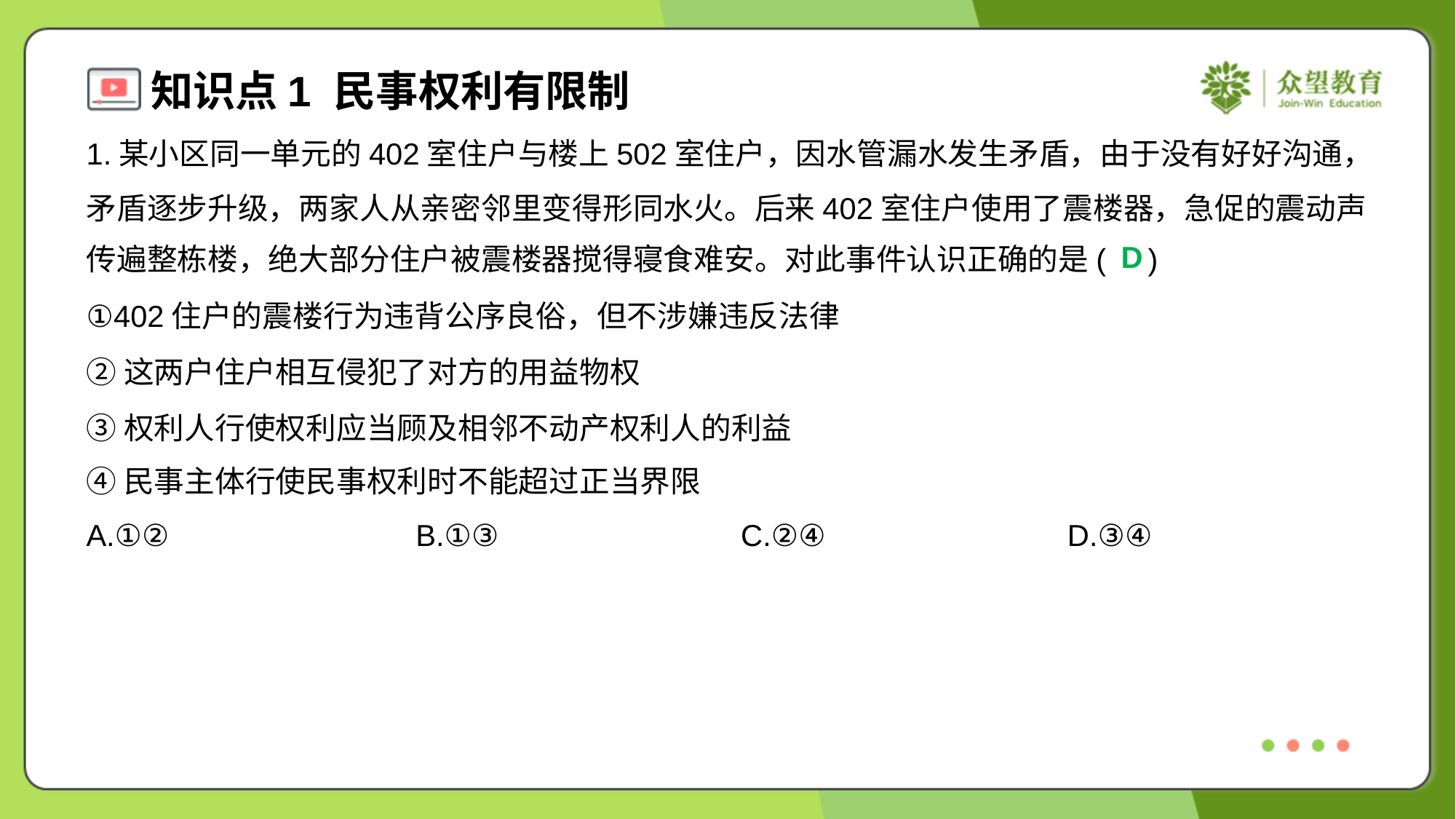

1.某小区同一单元的402室住户与楼上502室住户，因水管漏水发生矛盾，由于没有好好沟通，
矛盾逐步升级，两家人从亲密邻里变得形同水火。后来402室住户使用了震楼器，急促的震动声
传遍整栋楼，绝大部分住户被震楼器搅得寝食难安。对此事件认识正确的是(     )
D
①402住户的震楼行为违背公序良俗，但不涉嫌违反法律
②这两户住户相互侵犯了对方的用益物权
③权利人行使权利应当顾及相邻不动产权利人的利益
④民事主体行使民事权利时不能超过正当界限
A.①②	B.①③	C.②④	D.③④